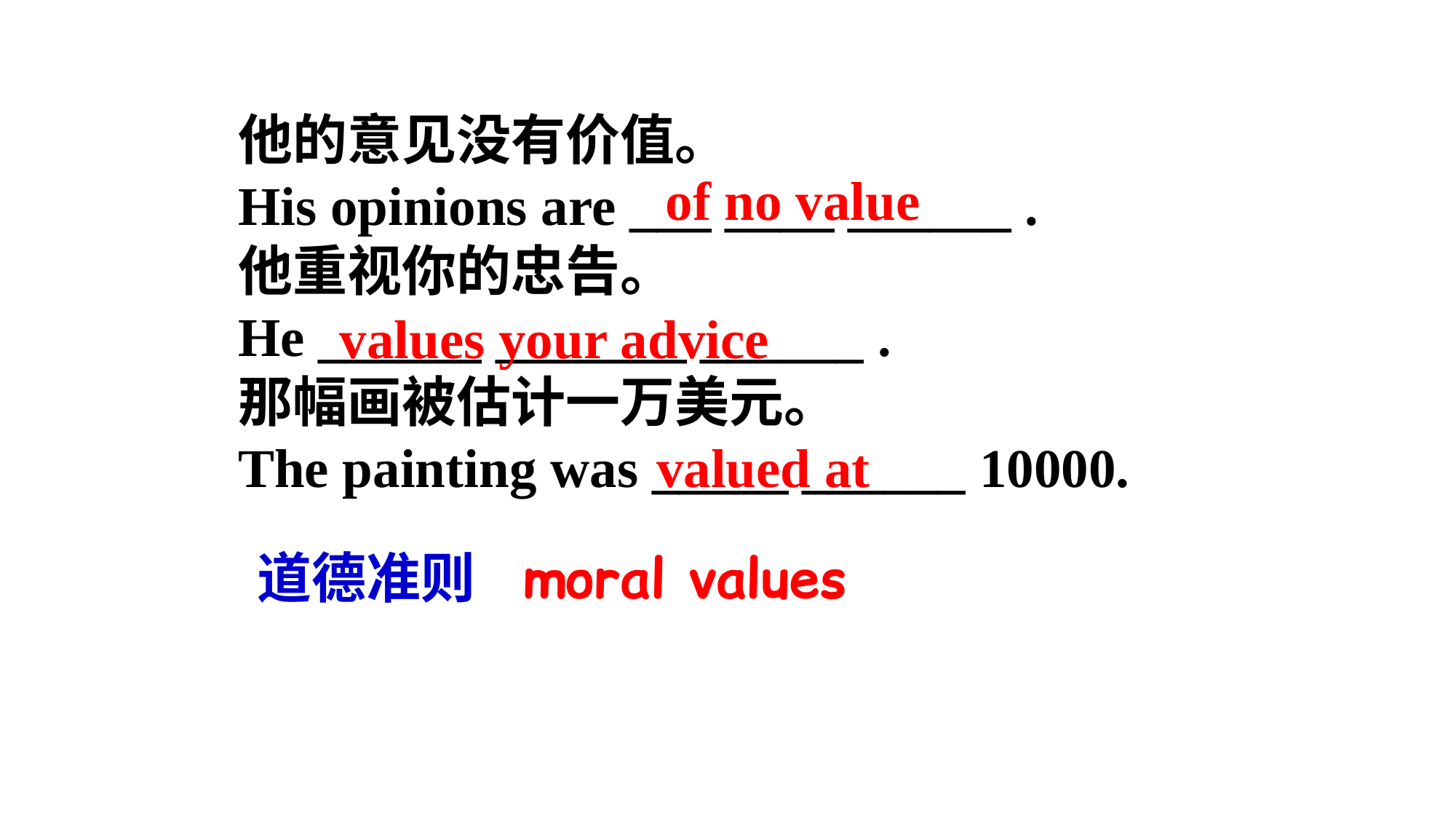

他的意见没有价值。
His opinions are ___ ____ ______ .
他重视你的忠告。
He ______ _______ ______ .
那幅画被估计一万美元。
The painting was _____ ______ 10000.
of no value
values your advice
valued at
道德准则
moral values